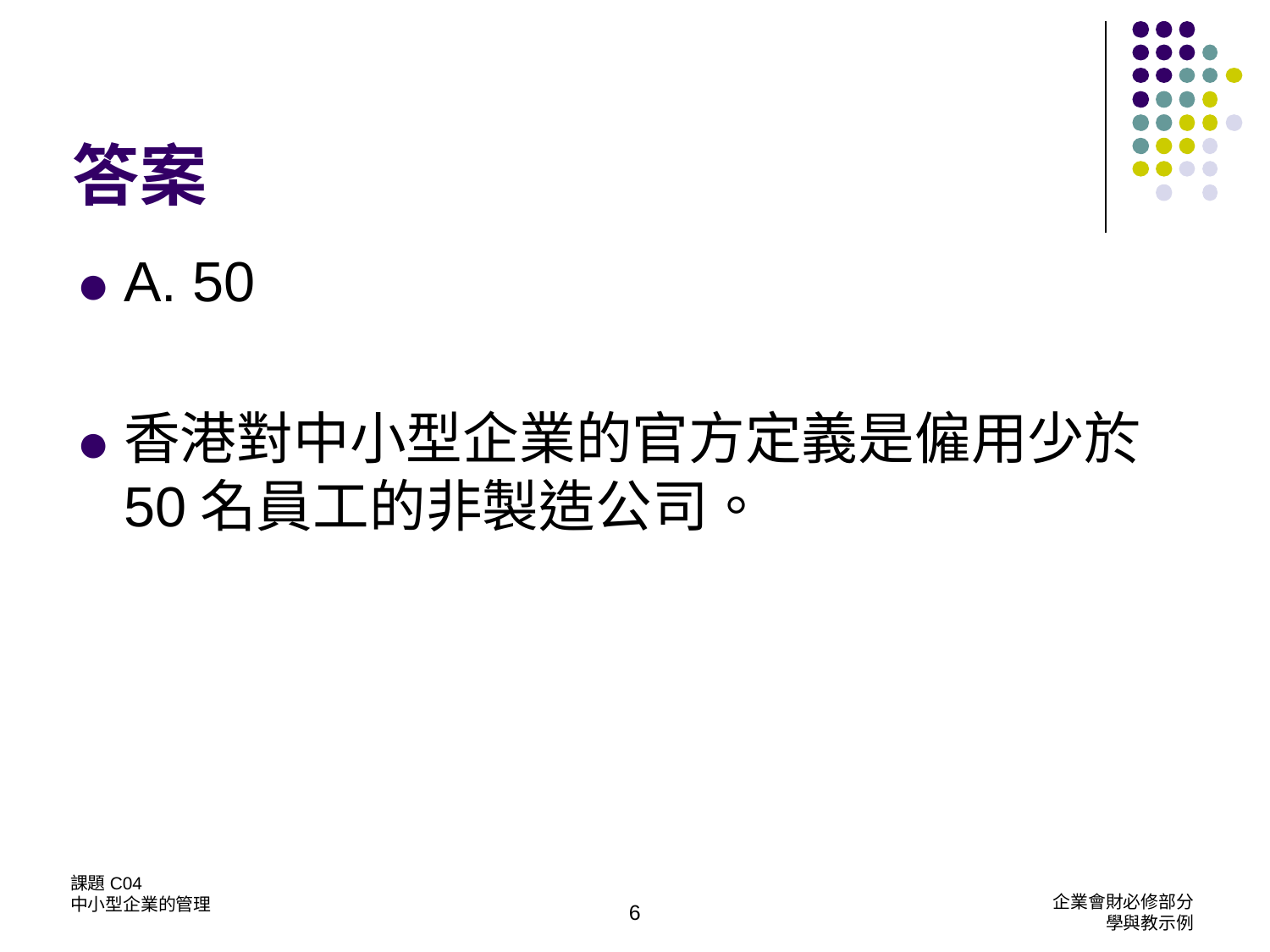

# 答案
A. 50

香港對中小型企業的官方定義是僱用少於50名員工的非製造公司。

企業會財必修部分
學與教示例
課題C04
中小型企業的管理

6